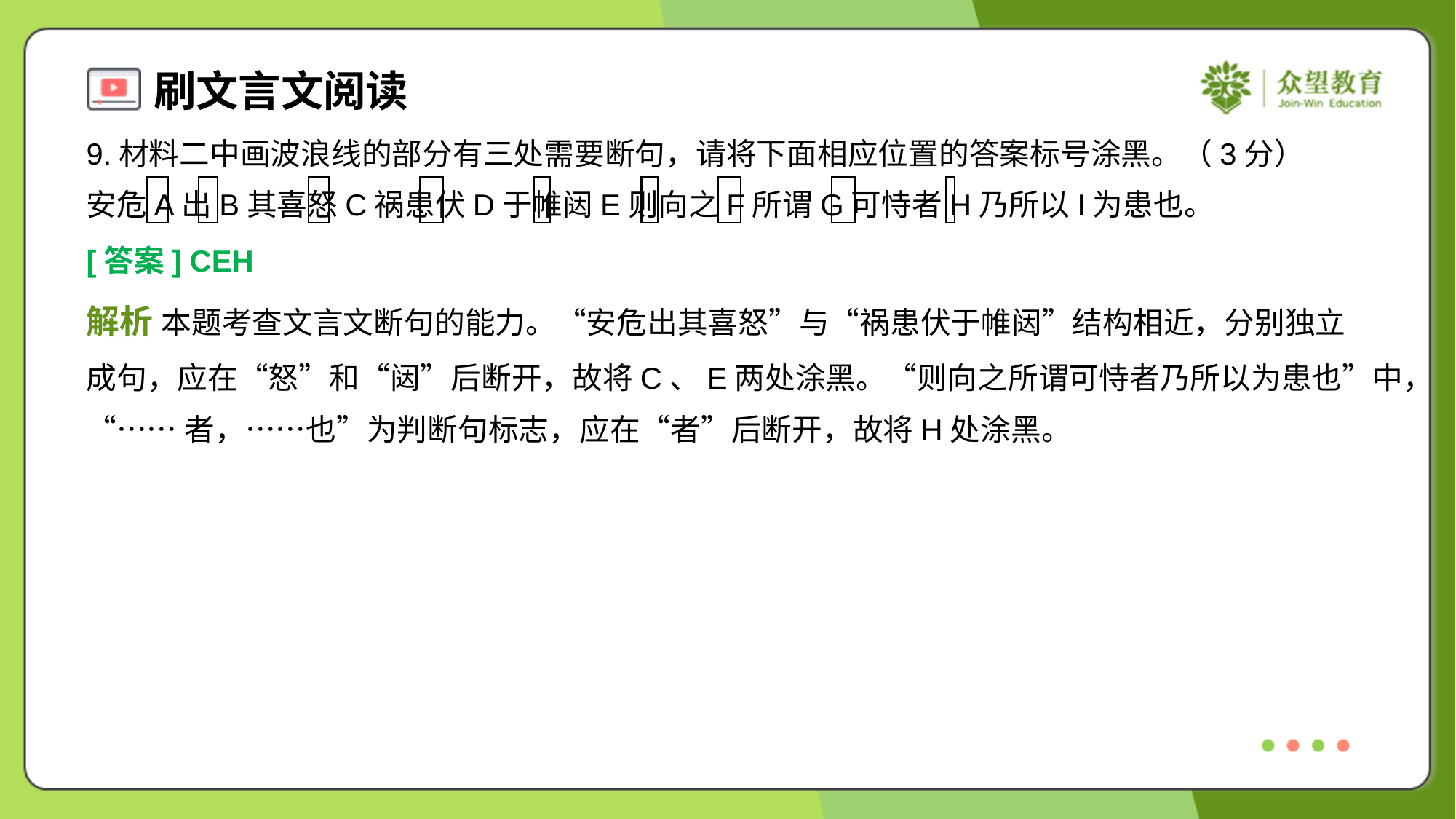

9.材料二中画波浪线的部分有三处需要断句，请将下面相应位置的答案标号涂黑。（3分）
安危A出B其喜怒C祸患伏D于帷闼E则向之F所谓G可恃者H乃所以I为患也。

[答案] CEH
解析 本题考查文言文断句的能力。“安危出其喜怒”与“祸患伏于帷闼”结构相近，分别独立
成句，应在“怒”和“闼”后断开，故将C、E两处涂黑。“则向之所谓可恃者乃所以为患也”中，
“……者，……也”为判断句标志，应在“者”后断开，故将H处涂黑。